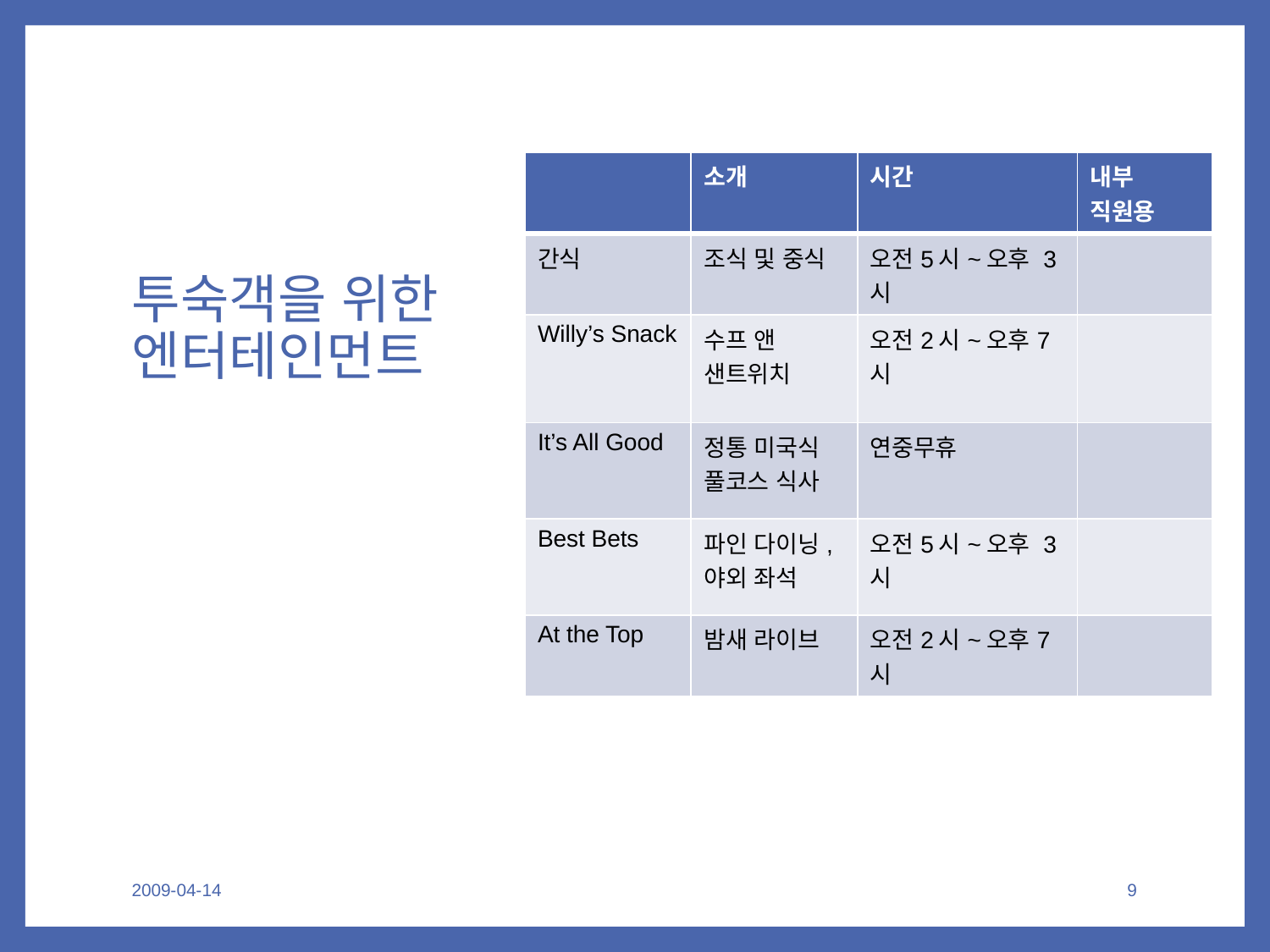

# 투숙객을 위한 엔터테인먼트
|  | 소개 | 시간 | 내부 직원용 |
| --- | --- | --- | --- |
| 간식 | 조식 및 중식 | 오전5시~오후 3시 |  |
| Willy’s Snack | 수프 앤 샌트위치 | 오전2시~오후7시 |  |
| It’s All Good | 정통 미국식 풀코스 식사 | 연중무휴 |  |
| Best Bets | 파인 다이닝, 야외 좌석 | 오전5시~오후 3시 |  |
| At the Top | 밤새 라이브 | 오전2시~오후7시 |  |

2009-04-14
9